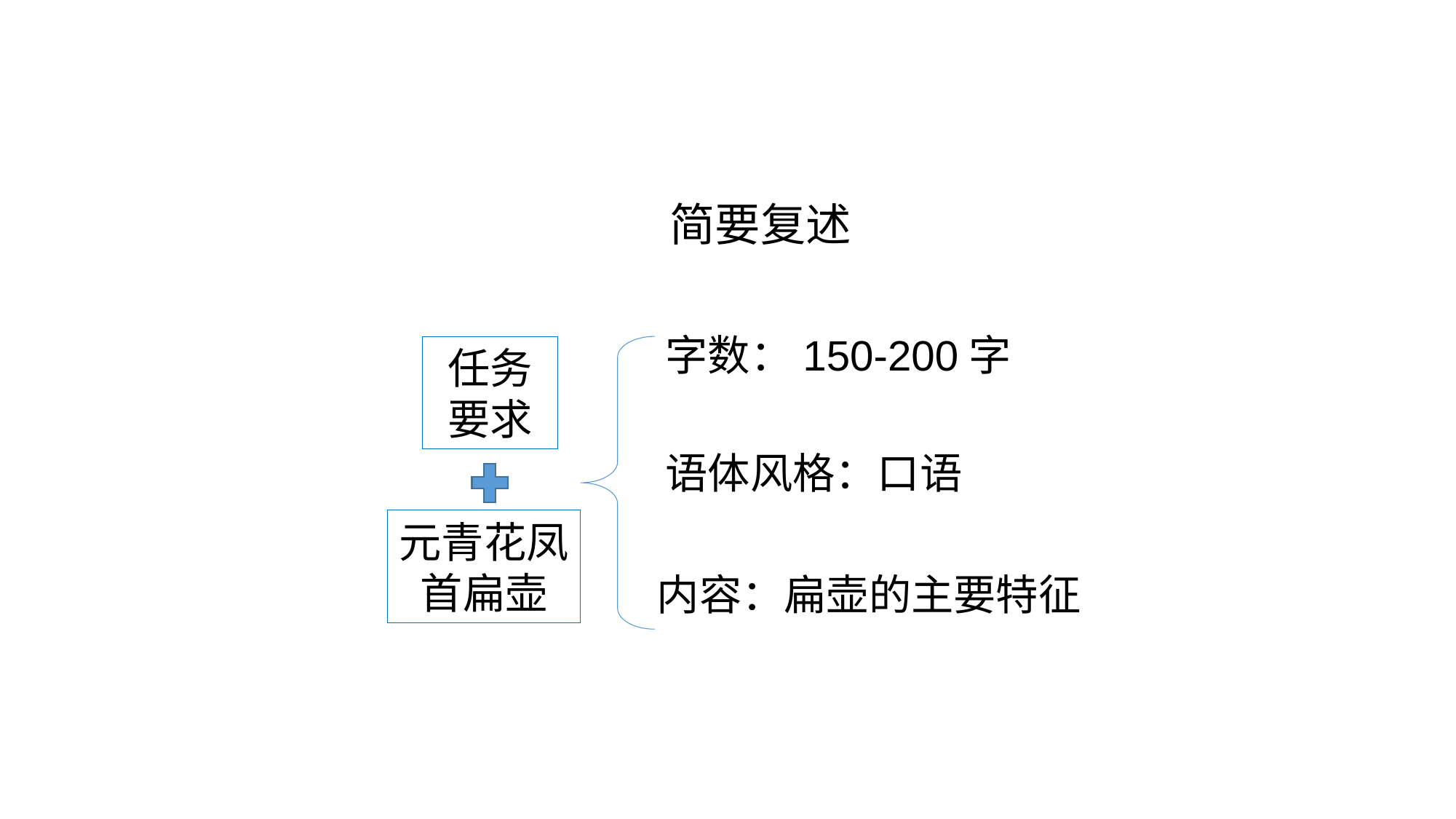

# 简要复述
字数：150-200字
任务要求

语体风格：口语

元青花凤首扁壶
内容：扁壶的主要特征